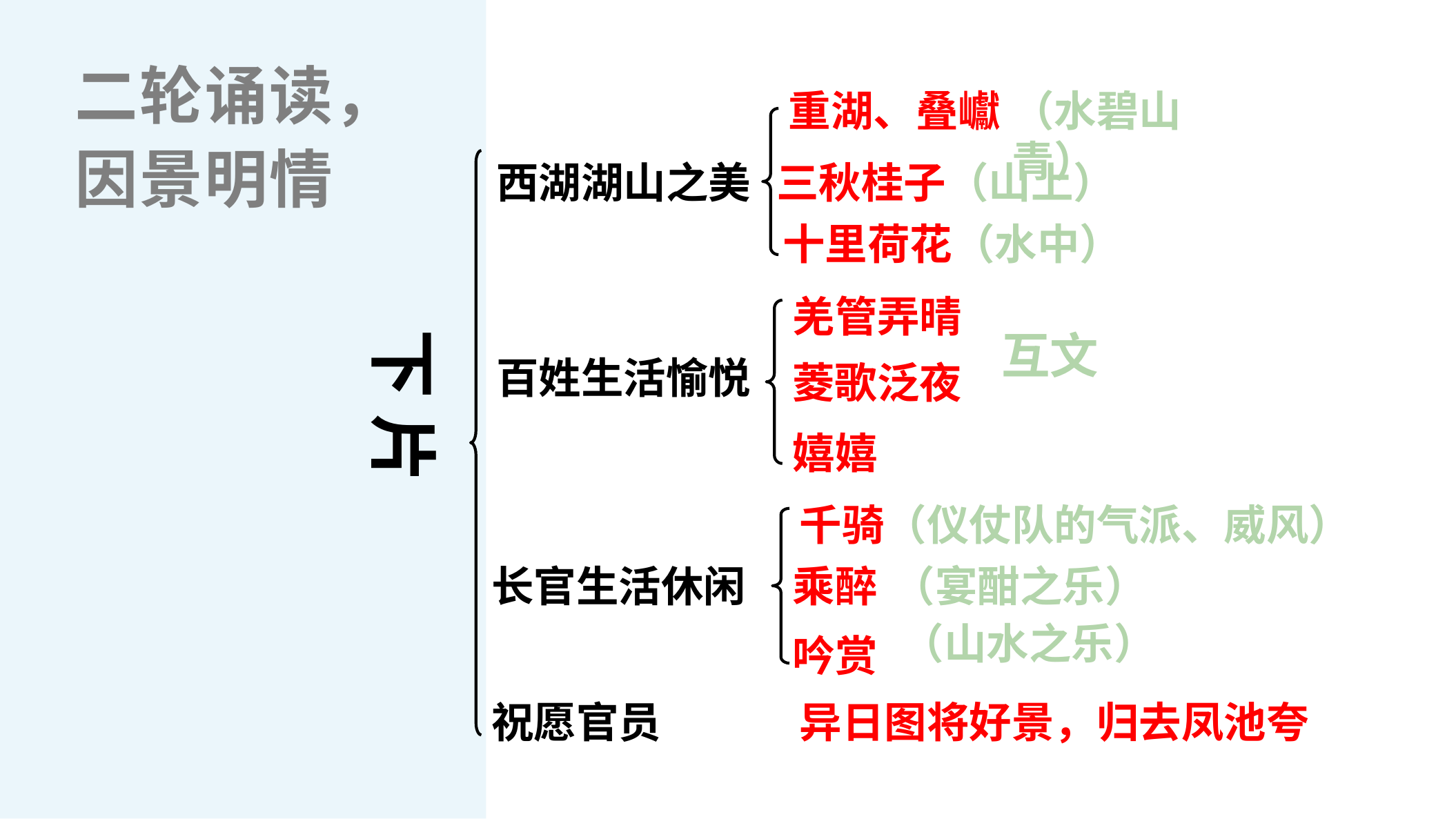

二轮诵读，因景明情
（水碧山青）
重湖、叠巘

西湖湖山之美

三秋桂子（山上）
十里荷花（水中）

羌管弄晴

下 片
互文
百姓生活愉悦
菱歌泛夜
嬉嬉
千骑（仪仗队的气派、威风）

长官生活休闲
乘醉
（宴酣之乐）
（山水之乐）
吟赏
异日图将好景，归去凤池夸
祝愿官员